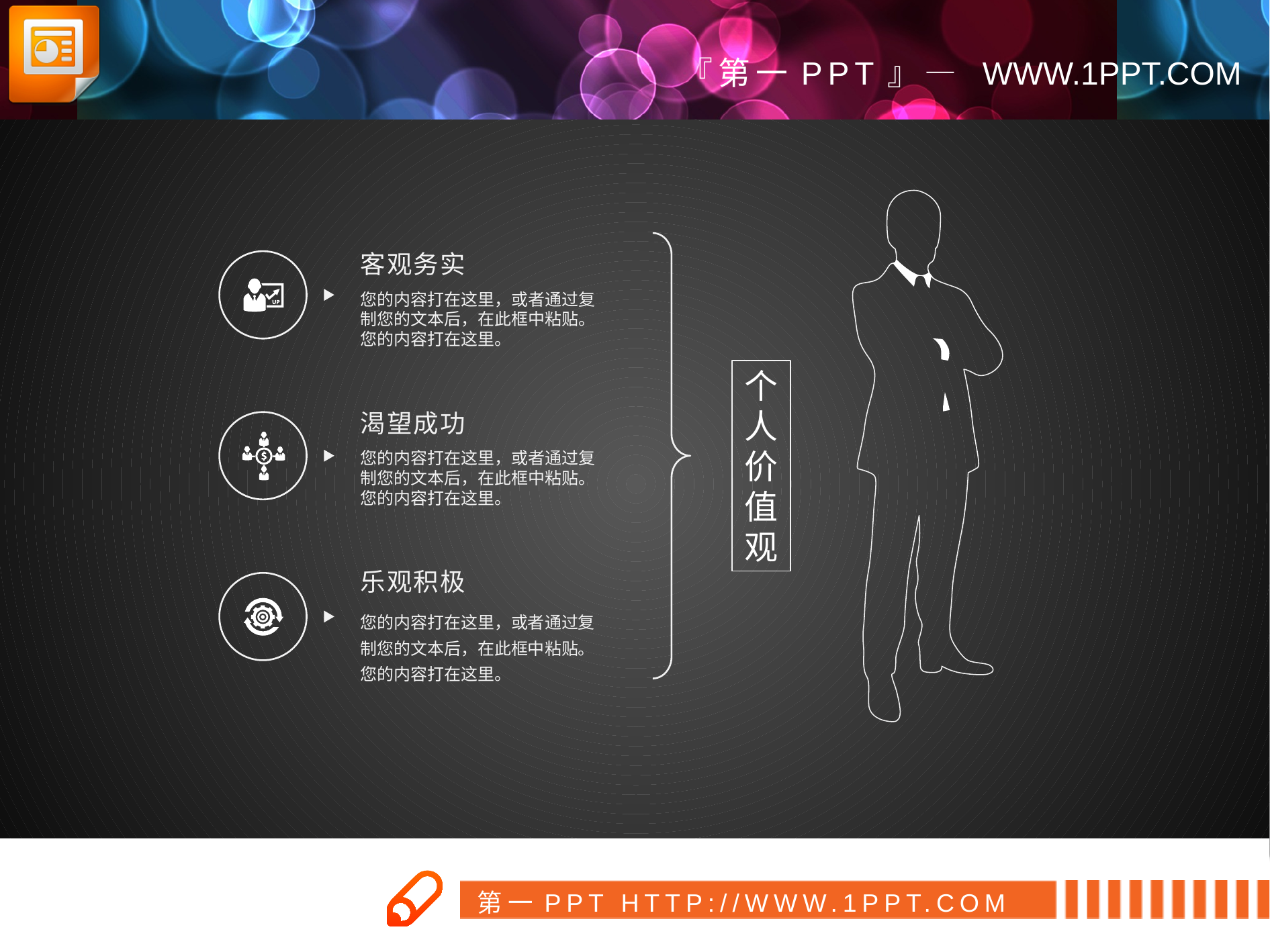

客观务实
您的内容打在这里，或者通过复制您的文本后，在此框中粘贴。您的内容打在这里。

个人价值观
渴望成功
您的内容打在这里，或者通过复制您的文本后，在此框中粘贴。您的内容打在这里。

乐观积极
您的内容打在这里，或者通过复制您的文本后，在此框中粘贴。您的内容打在这里。